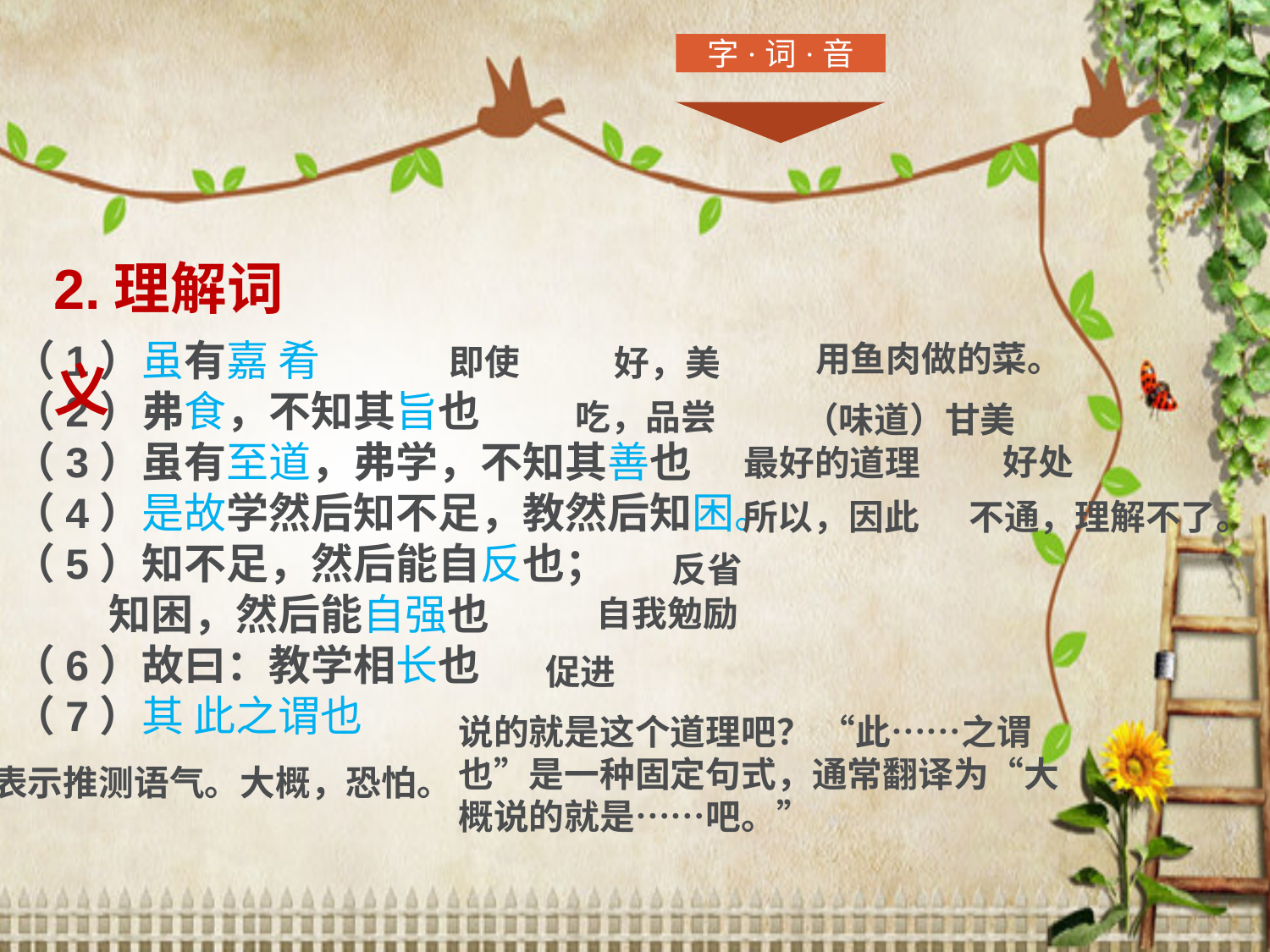

字·词·音

2.理解词义
（1）虽有嘉 肴
（2）弗食，不知其旨也
（3）虽有至道，弗学，不知其善也
（4）是故学然后知不足，教然后知困。
（5）知不足，然后能自反也；
         知困，然后能自强也
（6）故曰：教学相长也
（7）其 此之谓也
用鱼肉做的菜。
即使
好，美
吃，品尝
（味道）甘美
好处
最好的道理
所以，因此
不通，理解不了。
反省
自我勉励
促进
说的就是这个道理吧？ “此……之谓也”是一种固定句式，通常翻译为“大概说的就是……吧。”
表示推测语气。大概，恐怕。
（

（

（

1

1

1

）虽

）虽

）虽

有佳肴

有佳肴

有佳肴

虽：

虽：

虽：

佳：

佳：

佳：

肴：

肴：

肴：

．

．

．

．．

．．

．．

（

（

（

2

2

2

）弗食

）弗食

）弗食

，不知其旨

，不知其旨

，不知其旨

也

也

也

食：

食：

食：

旨：

旨：

旨：

．

．

．

．

．

．

（

（

（

3

3

3

）虽有至道

）虽有至道

）虽有至道

，弗学，不知其善

，弗学，不知其善

，弗学，不知其善

也

也

也

至道：

至道：

至道：

善：

善：

善：

．．

．．

．．

．

．

．

（

（

（

4

4

4

）是

）是

）是

故

故

故

学然后知不足，都然后知困

学然后知不足，都然后知困

学然后知不足，都然后知困

是故：

是故：

是故：

困：

困：

困：

．

．

．

．

．

．

．

．

．

（

（

（

5

5

5

）知不足，然后能自反

）知不足，然后能自反

）知不足，然后能自反

也；知困，然后能自强

也；知困，然后能自强

也；知困，然后能自强

也

也

也

反：

反：

反：

自强：

自强：

自强：

．

．

．

．．

．．

．．

（

（

（

6

6

6

）故曰：教学相长

）故曰：教学相长

）故曰：教学相长

也

也

也

长：

长：

长：

．

．

．

（

（

（

7

7

7

）其

）其

）其

此之谓也

此之谓也

此之谓也

其：

其：

其：

此之谓也：

此之谓也：

此之谓也：

．

．

．

．．．．

．．．．

．．．．